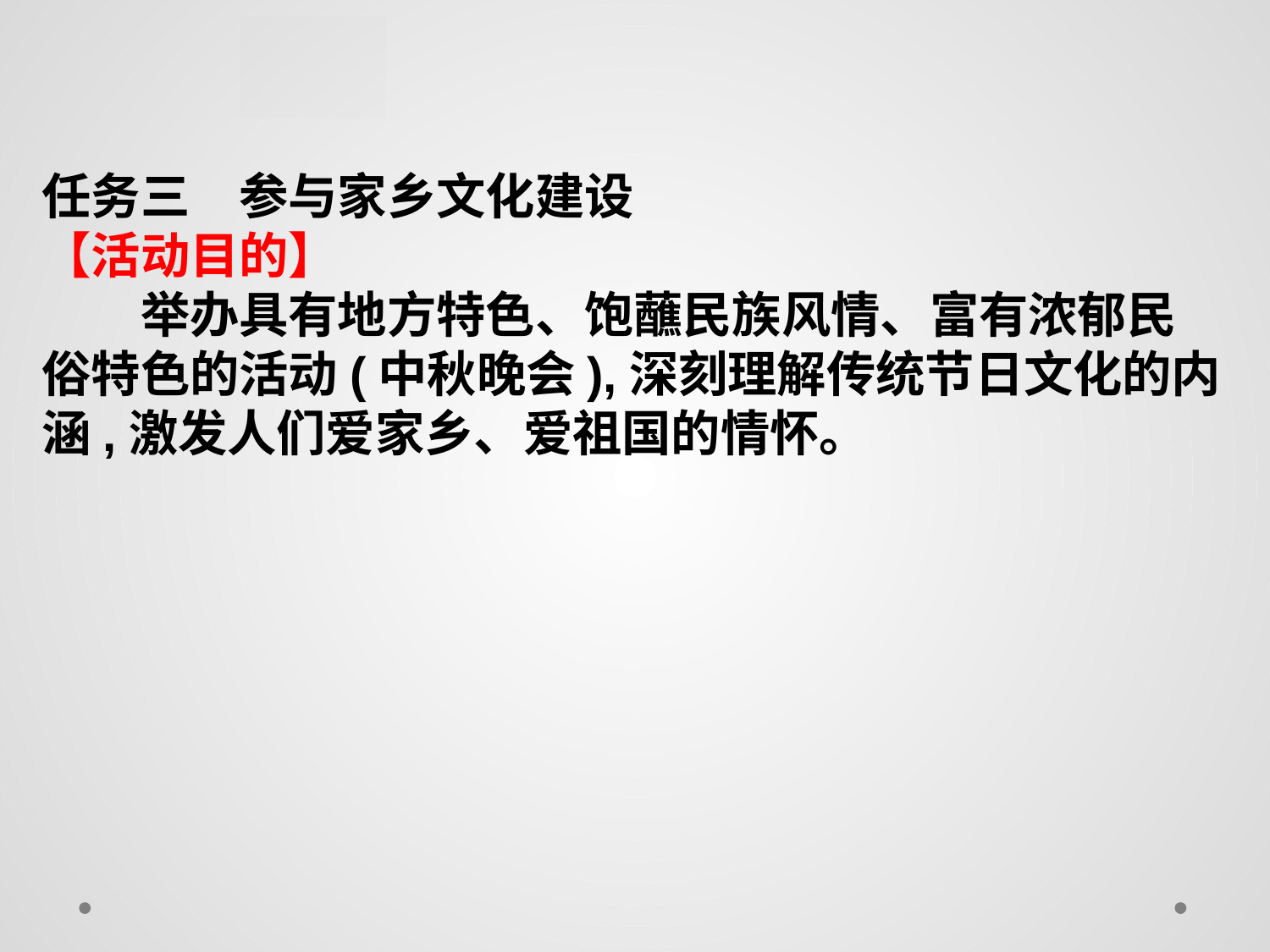

任务三　参与家乡文化建设
【活动目的】
　　举办具有地方特色、饱蘸民族风情、富有浓郁民俗特色的活动(中秋晚会),深刻理解传统节日文化的内涵,激发人们爱家乡、爱祖国的情怀。